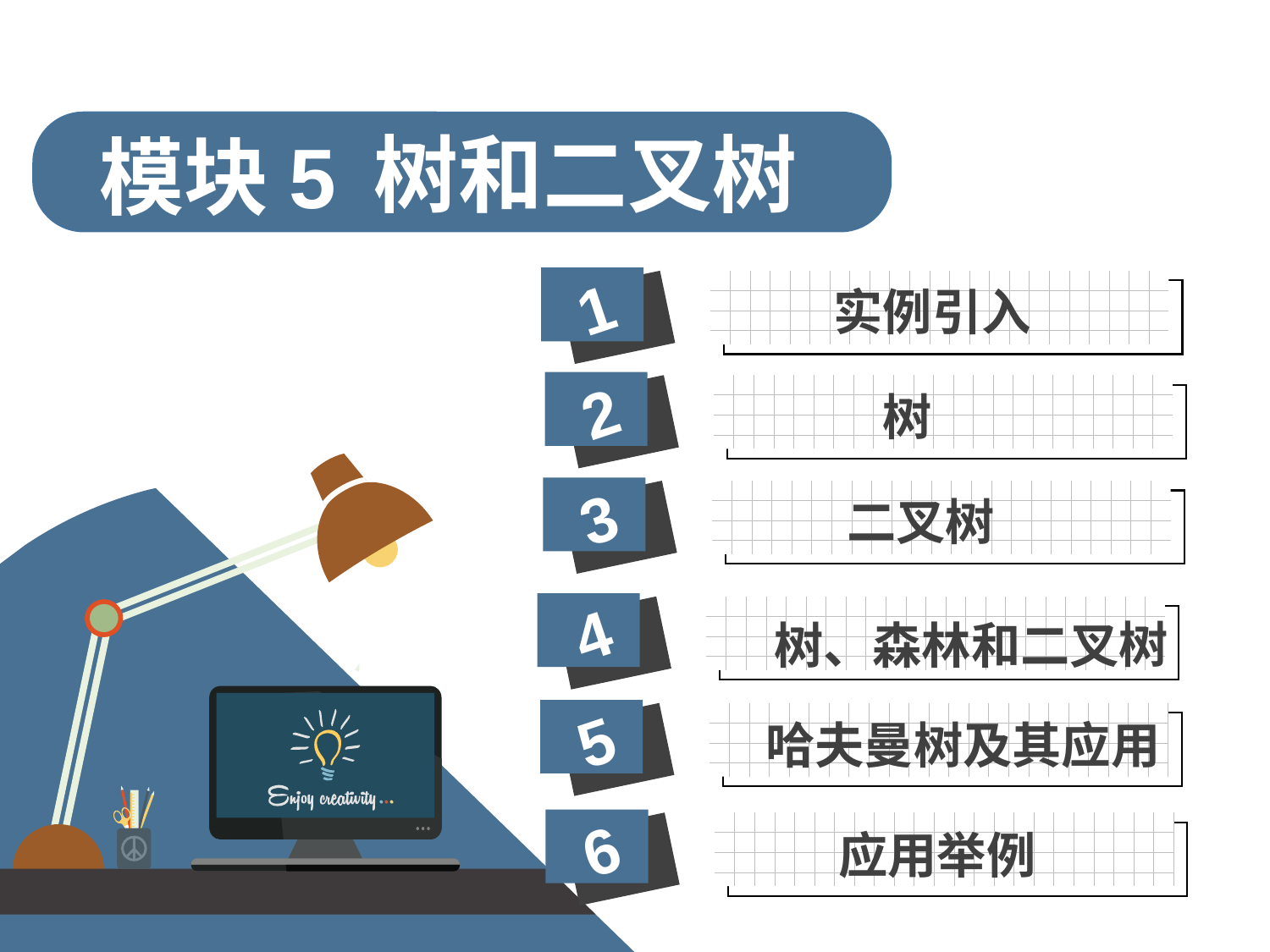

树和二叉树
模块5
1

       实例引入

2

           树

3

        二叉树

4

  树、森林和二叉树
5

 哈夫曼树及其应用

6

       应用举例